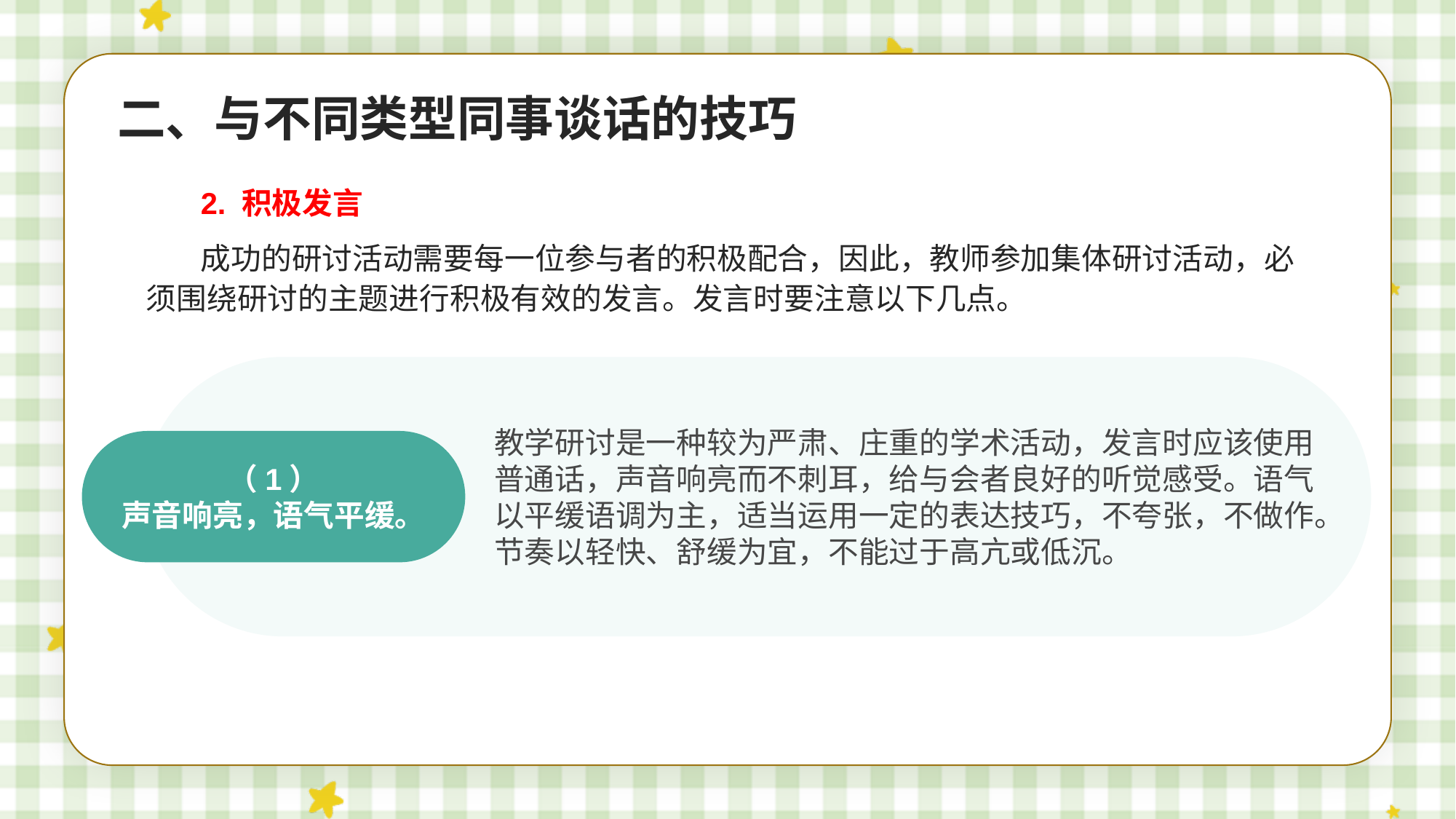

二、与不同类型同事谈话的技巧
2. 积极发言
成功的研讨活动需要每一位参与者的积极配合，因此，教师参加集体研讨活动，必须围绕研讨的主题进行积极有效的发言。发言时要注意以下几点。

教学研讨是一种较为严肃、庄重的学术活动，发言时应该使用普通话，声音响亮而不刺耳，给与会者良好的听觉感受。语气以平缓语调为主，适当运用一定的表达技巧，不夸张，不做作。节奏以轻快、舒缓为宜，不能过于高亢或低沉。
（1）
声音响亮，语气平缓。